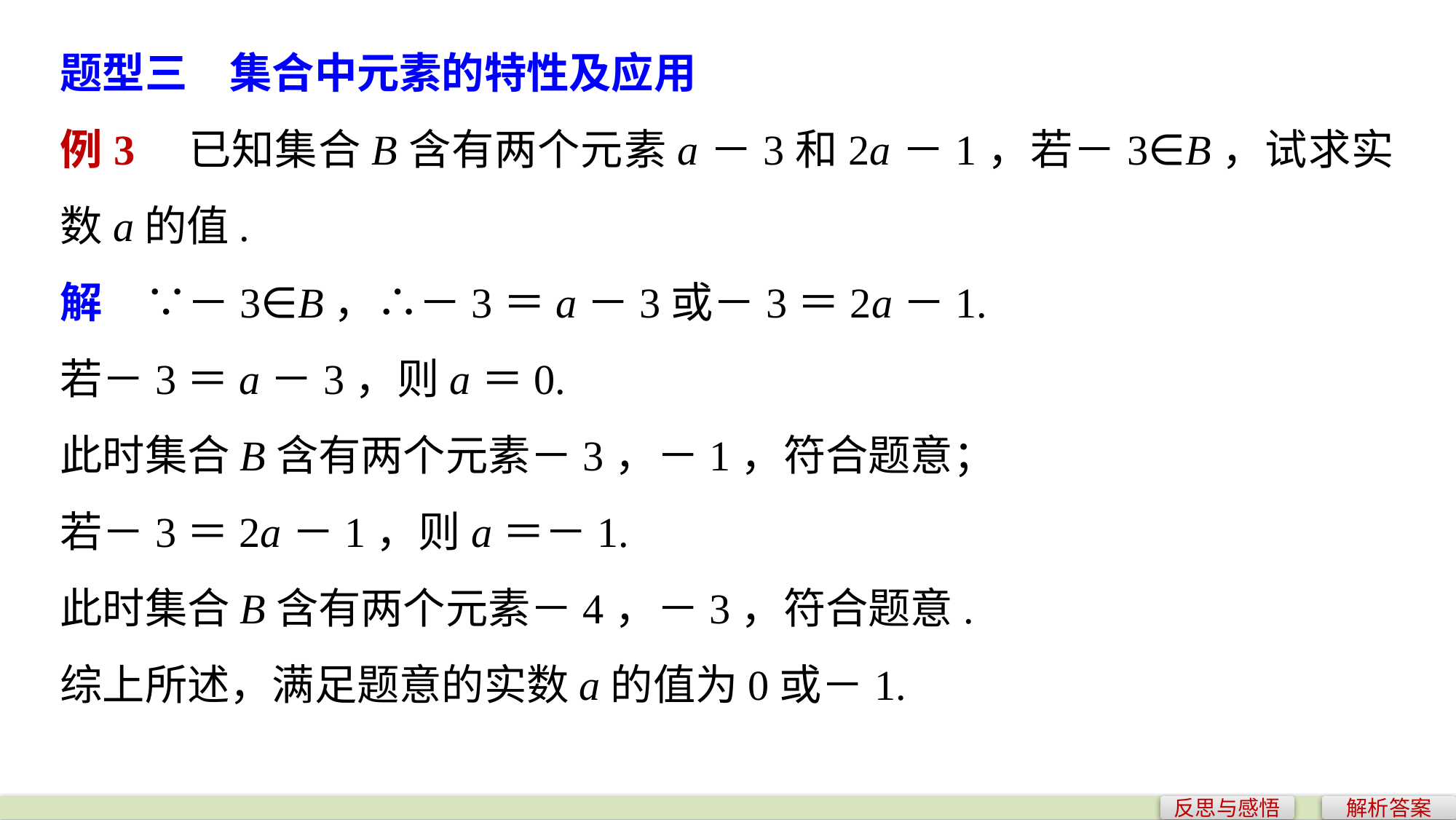

题型三　集合中元素的特性及应用
例3　已知集合B含有两个元素a－3和2a－1，若－3∈B，试求实数a的值.
解　∵－3∈B，∴－3＝a－3或－3＝2a－1.
若－3＝a－3，则a＝0.
此时集合B含有两个元素－3，－1，符合题意；
若－3＝2a－1，则a＝－1.
此时集合B含有两个元素－4，－3，符合题意.
综上所述，满足题意的实数a的值为0或－1.
反思与感悟
解析答案